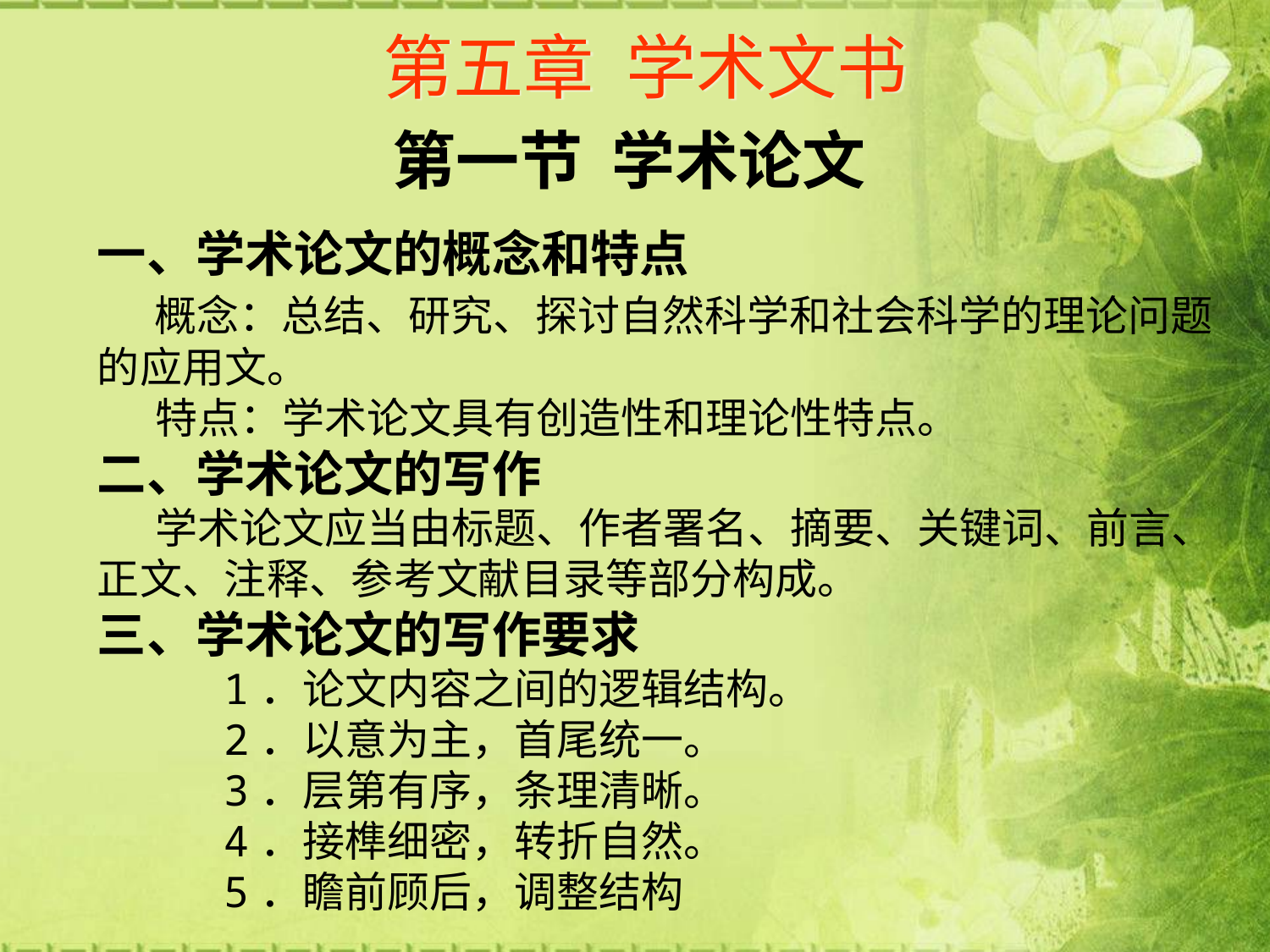

# 第五章  学术文书
第一节  学术论文
一、学术论文的概念和特点
    概念：总结、研究、探讨自然科学和社会科学的理论问题的应用文。
     特点：学术论文具有创造性和理论性特点。
二、学术论文的写作
     学术论文应当由标题、作者署名、摘要、关键词、前言、正文、注释、参考文献目录等部分构成。
三、学术论文的写作要求
     1．论文内容之间的逻辑结构。
     2．以意为主，首尾统一。
     3．层第有序，条理清晰。
     4．接榫细密，转折自然。
     5．瞻前顾后，调整结构